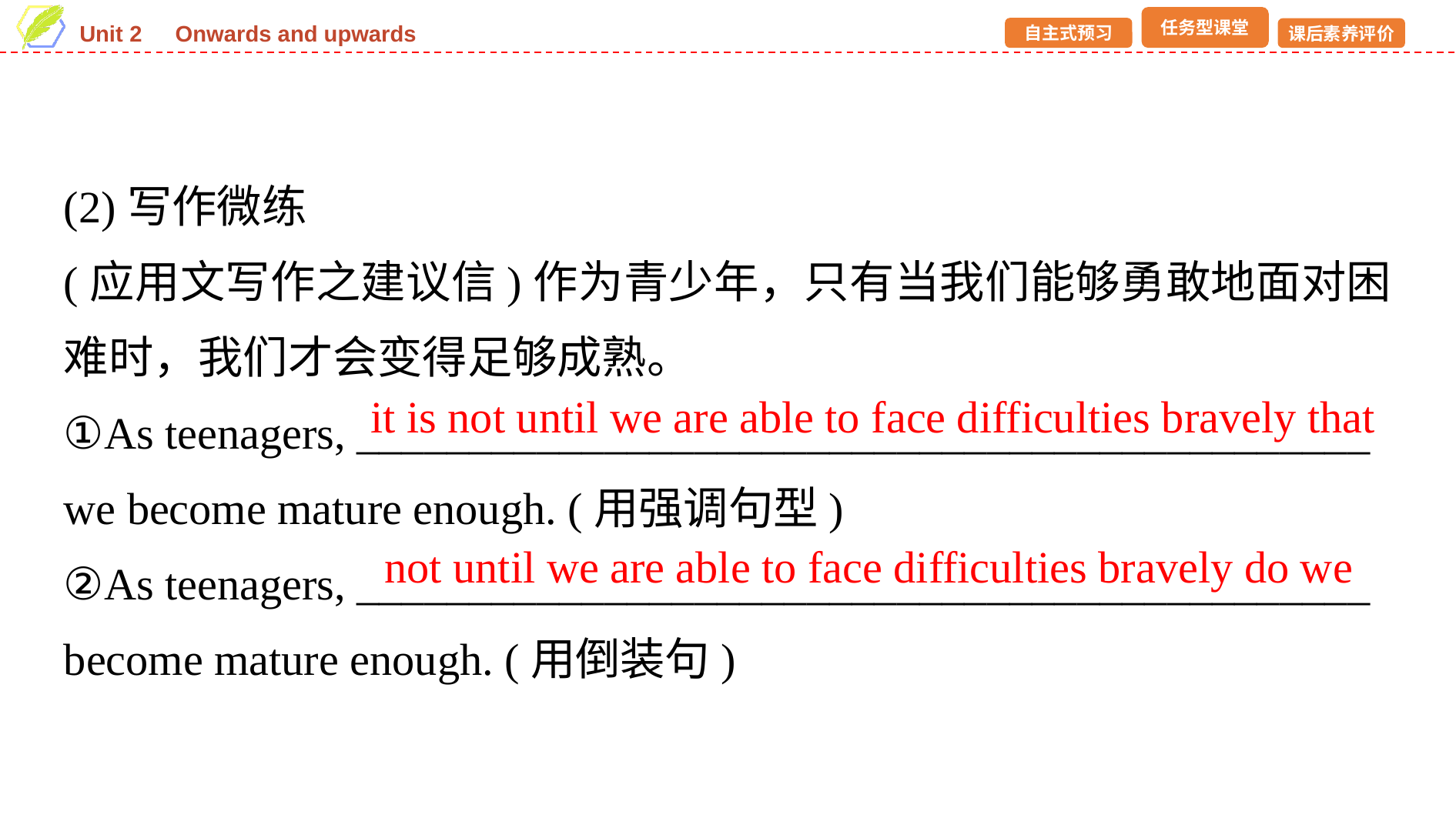

(2)写作微练
(应用文写作之建议信)作为青少年，只有当我们能够勇敢地面对困难时，我们才会变得足够成熟。
①As teenagers, _____________________________________________
we become mature enough. (用强调句型)
②As teenagers, _____________________________________________
become mature enough. (用倒装句)
it is not until we are able to face difficulties bravely that
not until we are able to face difficulties bravely do we